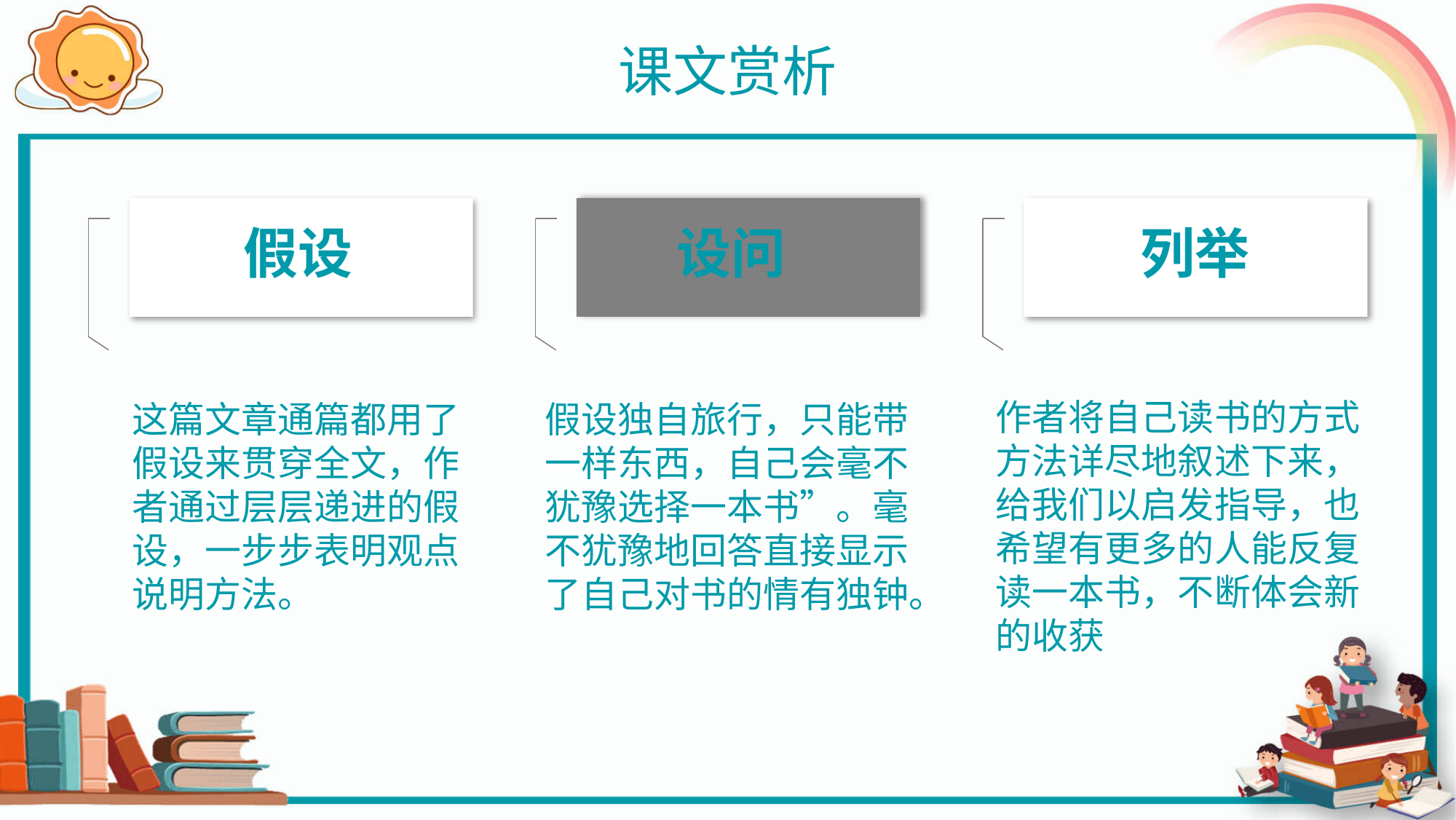

课文赏析

假设

设问

列举
作者将自己读书的方式方法详尽地叙述下来，给我们以启发指导，也希望有更多的人能反复读一本书，不断体会新的收获
这篇文章通篇都用了假设来贯穿全文，作者通过层层递进的假设，一步步表明观点说明方法。
假设独自旅行，只能带一样东西，自己会毫不犹豫选择一本书”。毫不犹豫地回答直接显示了自己对书的情有独钟。